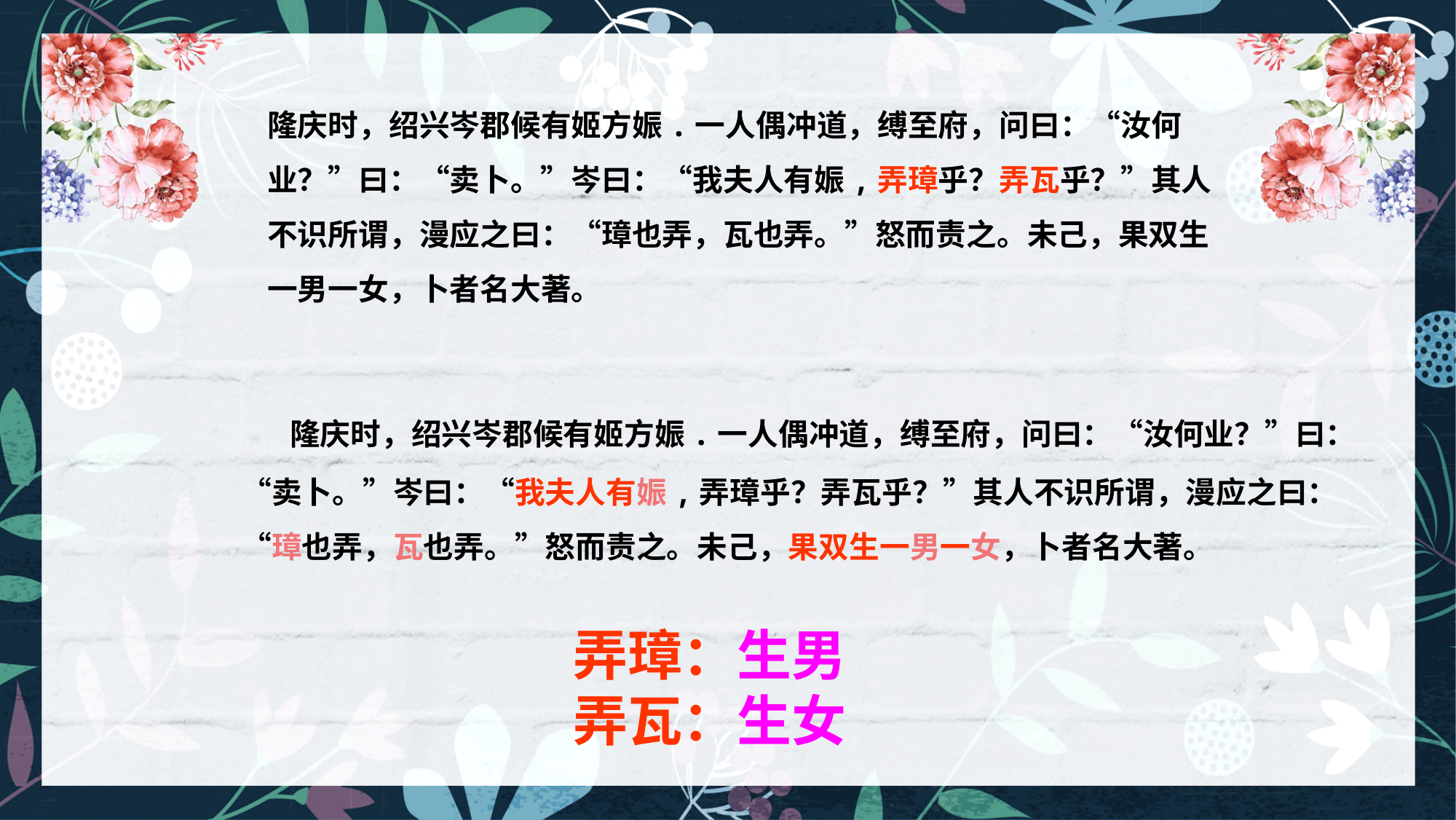

隆庆时，绍兴岑郡候有姬方娠.一人偶冲道，缚至府，问曰：“汝何业？”曰：“卖卜。”岑曰：“我夫人有娠,弄璋乎？弄瓦乎？”其人不识所谓，漫应之曰：“璋也弄，瓦也弄。”怒而责之。未己，果双生一男一女，卜者名大著。

　隆庆时，绍兴岑郡候有姬方娠.一人偶冲道，缚至府，问曰：“汝何业？”曰：“卖卜。”岑曰：“我夫人有娠,弄璋乎？弄瓦乎？”其人不识所谓，漫应之曰：“璋也弄，瓦也弄。”怒而责之。未己，果双生一男一女，卜者名大著。

弄璋：生男
弄瓦：生女